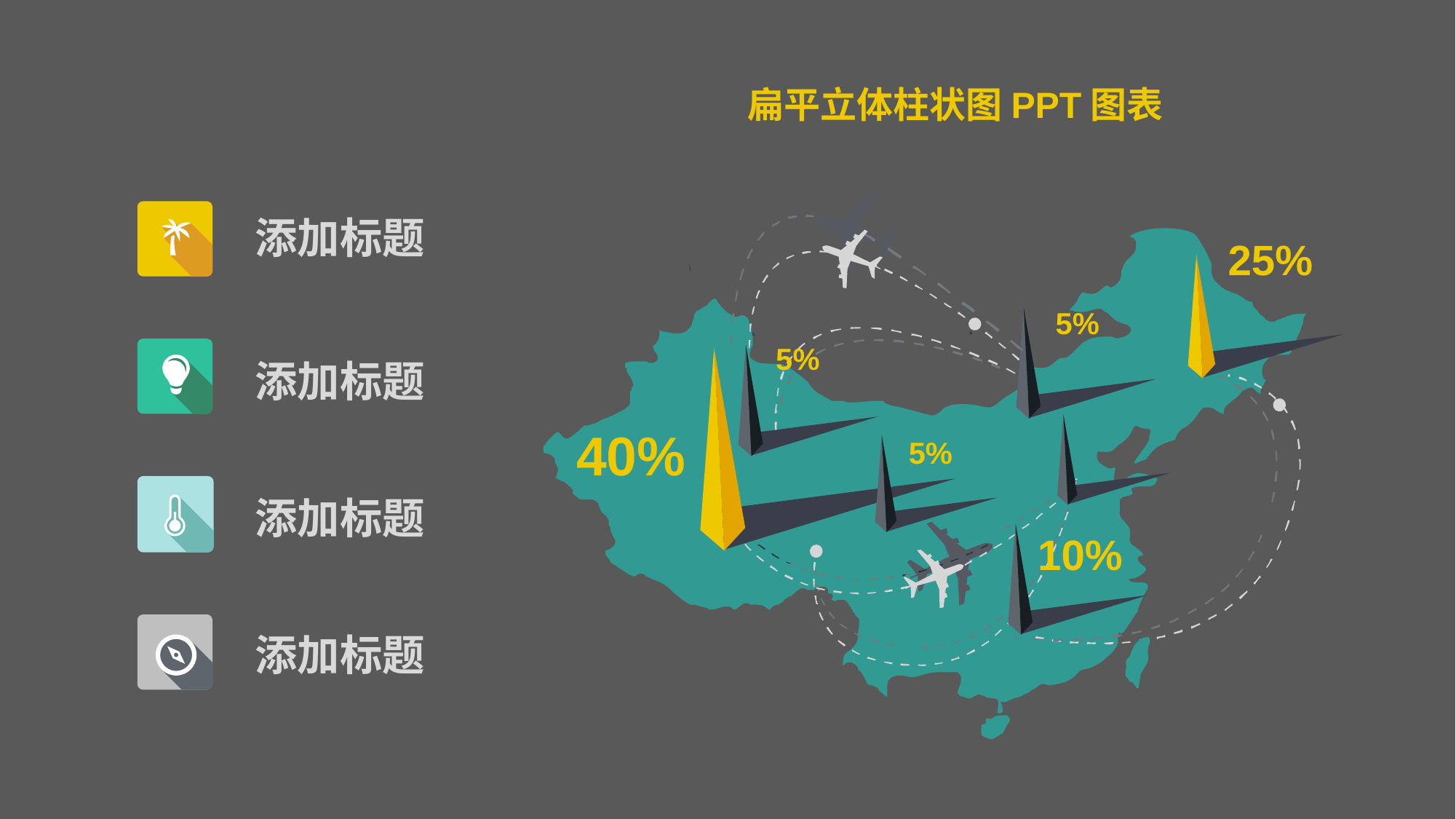

扁平立体柱状图PPT图表

添加标题

添加标题

添加标题

添加标题

25%

5%

5%

40%

5%

10%